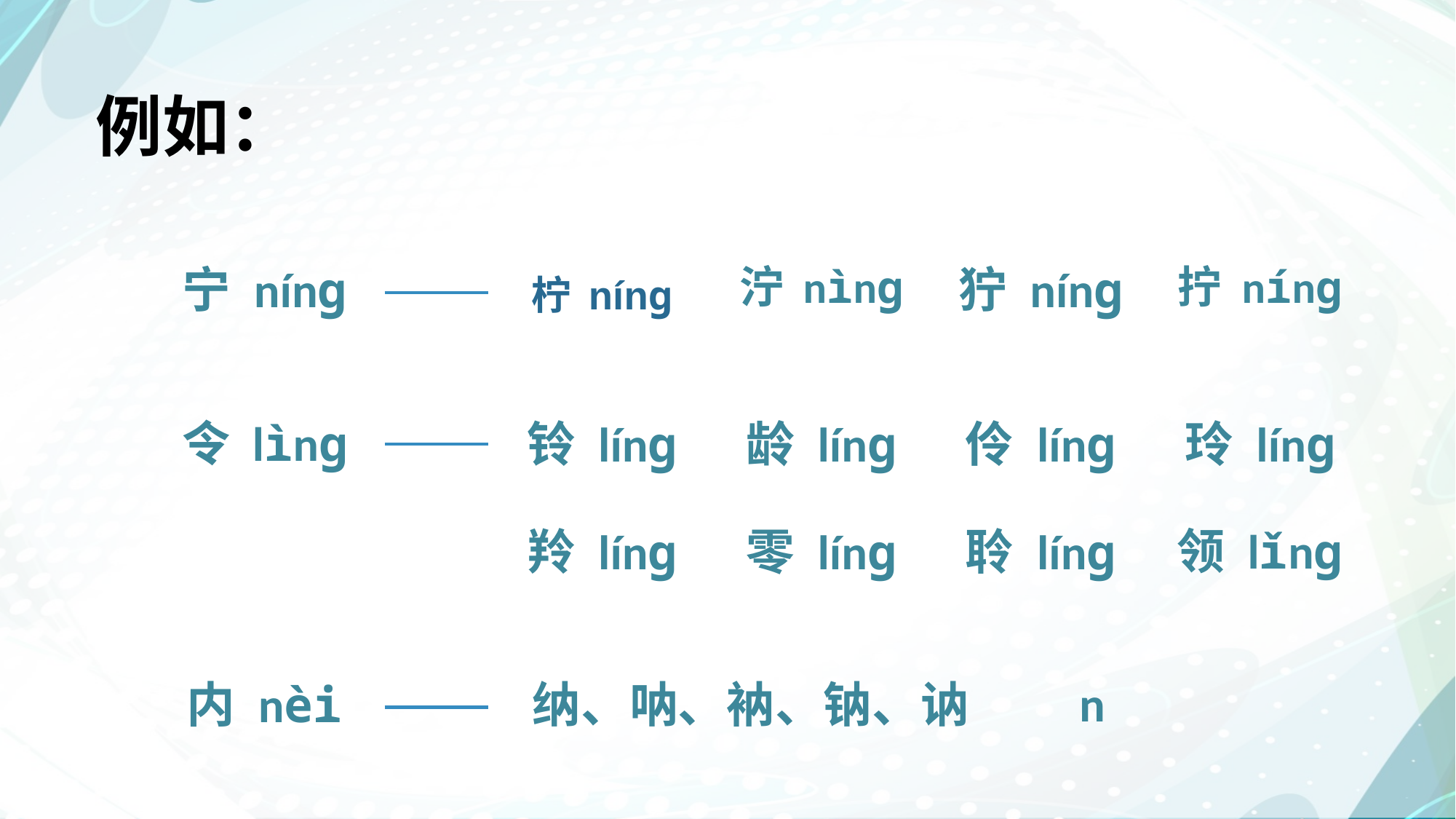

# 例如：
拧 nínɡ
狞 nínɡ
泞 nìnɡ
柠 nínɡ
宁 nínɡ
玲 línɡ
伶 línɡ
龄 línɡ
铃 línɡ
令 lìnɡ
领 lǐnɡ
零 línɡ
聆 línɡ
羚 línɡ
n
内 nèi
纳、呐、衲、钠、讷